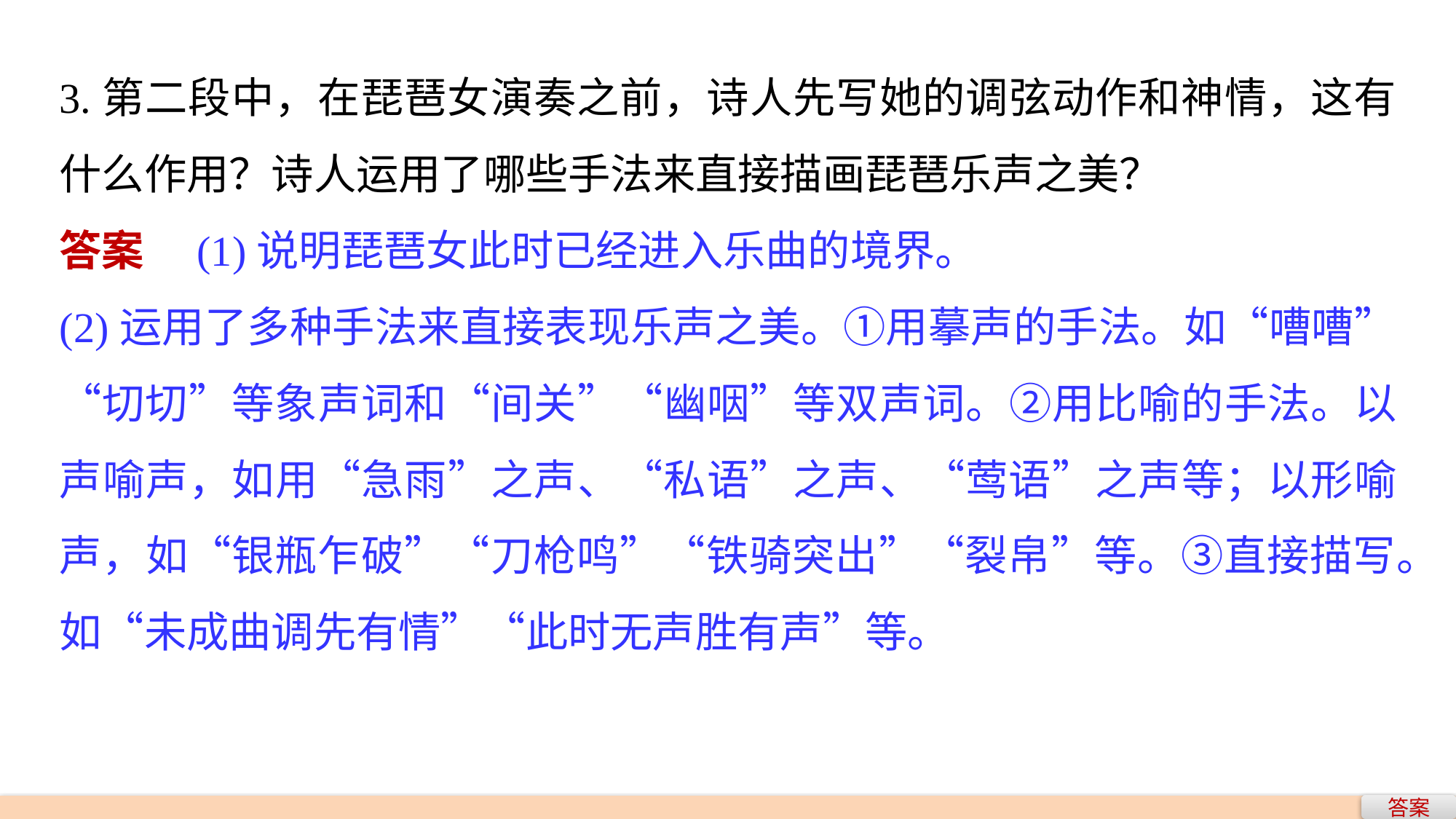

3.第二段中，在琵琶女演奏之前，诗人先写她的调弦动作和神情，这有什么作用？诗人运用了哪些手法来直接描画琵琶乐声之美？
答案　(1)说明琵琶女此时已经进入乐曲的境界。
(2)运用了多种手法来直接表现乐声之美。①用摹声的手法。如“嘈嘈”“切切”等象声词和“间关”“幽咽”等双声词。②用比喻的手法。以声喻声，如用“急雨”之声、“私语”之声、“莺语”之声等；以形喻声，如“银瓶乍破”“刀枪鸣”“铁骑突出”“裂帛”等。③直接描写。如“未成曲调先有情”“此时无声胜有声”等。
答案